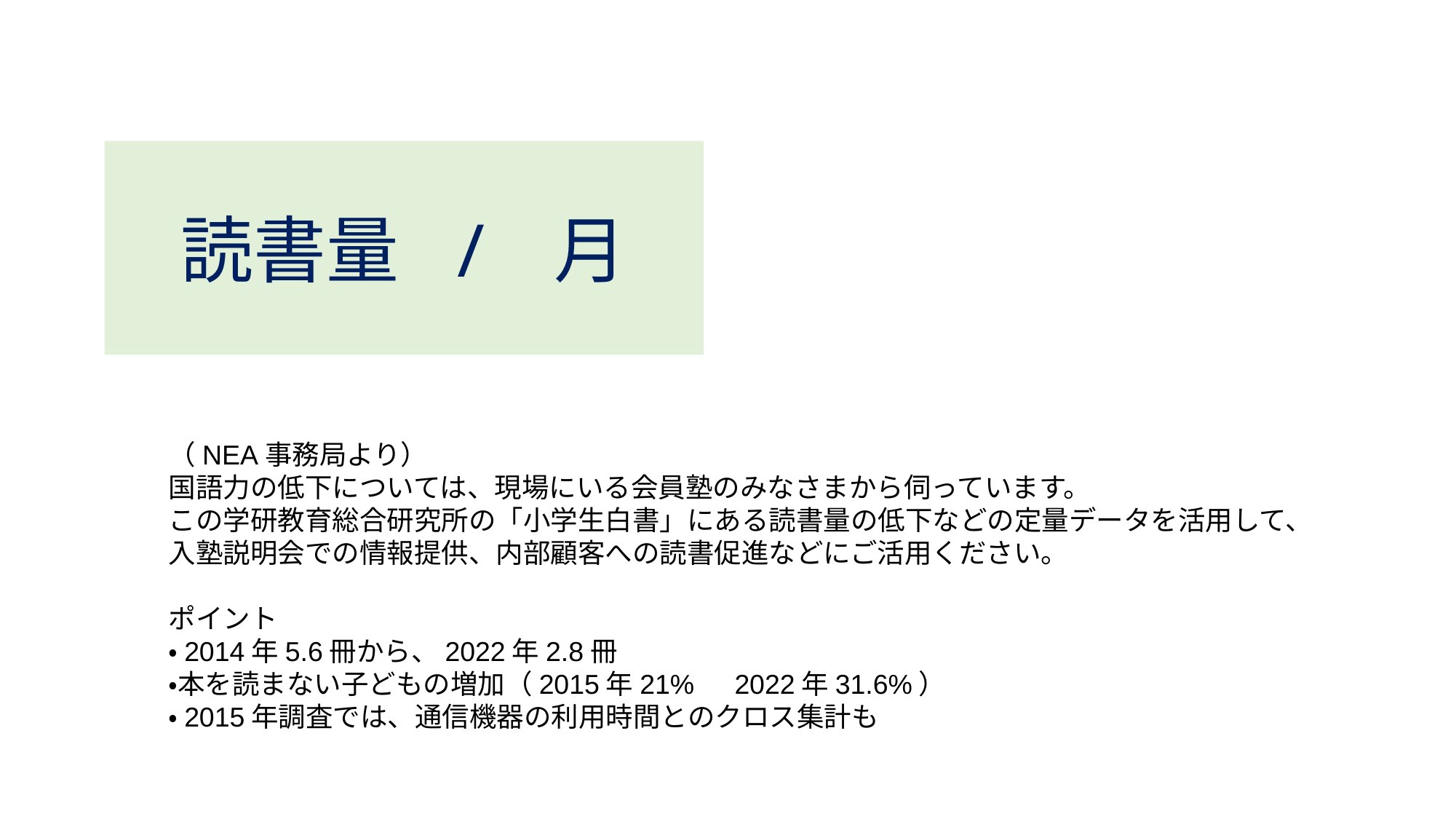

読書量  / 月
（NEA事務局より）
国語力の低下については、現場にいる会員塾のみなさまから伺っています。
この学研教育総合研究所の「小学生白書」にある読書量の低下などの定量データを活用して、入塾説明会での情報提供、内部顧客への読書促進などにご活用ください。

ポイント
・2014年5.6冊から、2022年2.8冊
・本を読まない子どもの増加（2015年21%　2022年31.6%）
・2015年調査では、通信機器の利用時間とのクロス集計も